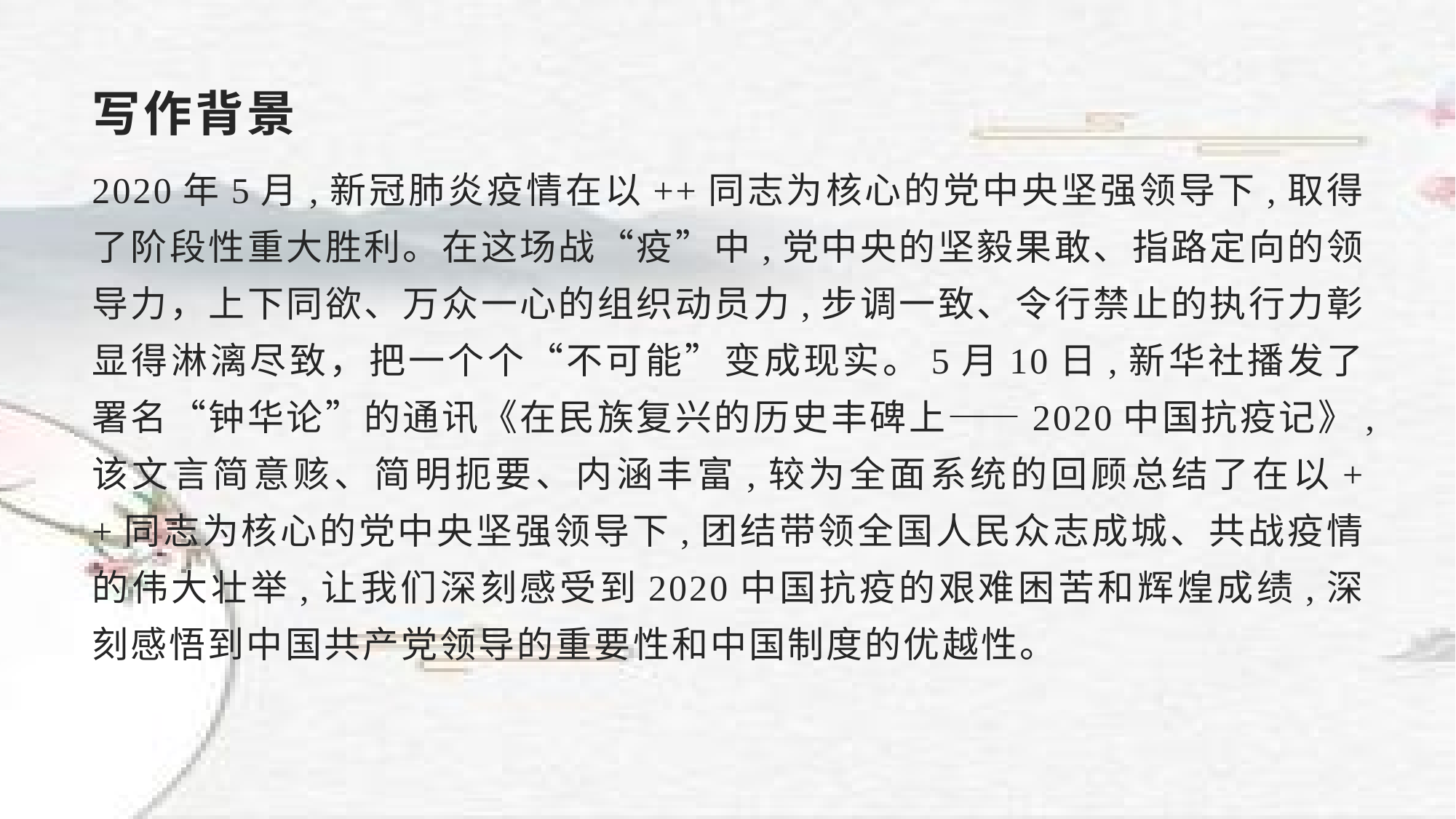

# 写作背景
2020年5月,新冠肺炎疫情在以++同志为核心的党中央坚强领导下,取得了阶段性重大胜利。在这场战“疫”中,党中央的坚毅果敢、指路定向的领导力，上下同欲、万众一心的组织动员力,步调一致、令行禁止的执行力彰显得淋漓尽致，把一个个“不可能”变成现实。5月10日,新华社播发了署名“钟华论”的通讯《在民族复兴的历史丰碑上——2020中国抗疫记》,该文言简意赅、简明扼要、内涵丰富,较为全面系统的回顾总结了在以++同志为核心的党中央坚强领导下,团结带领全国人民众志成城、共战疫情的伟大壮举,让我们深刻感受到2020中国抗疫的艰难困苦和辉煌成绩,深刻感悟到中国共产党领导的重要性和中国制度的优越性。